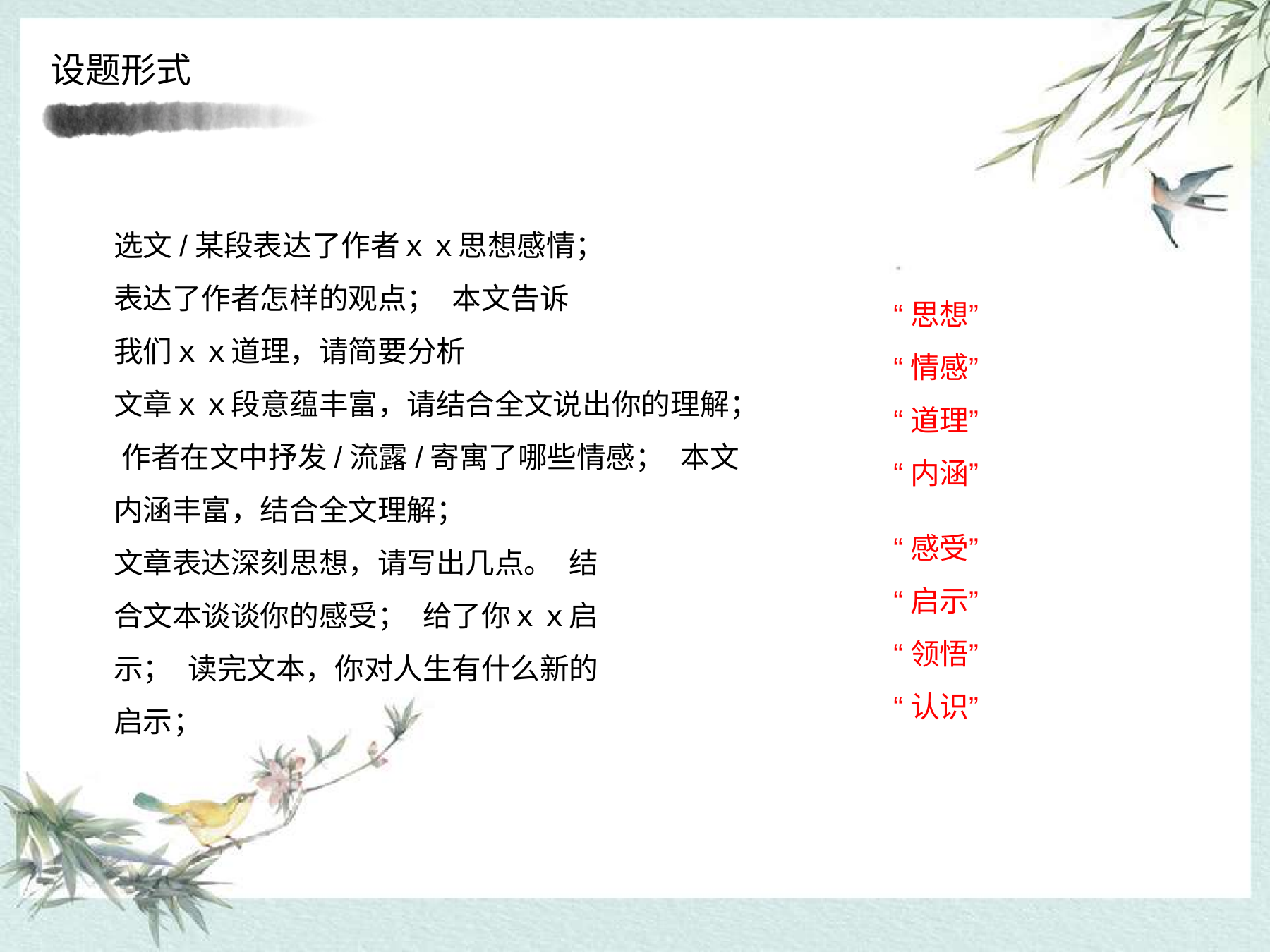

# 设题形式

选文/某段表达了作者ｘｘ思想感情；
表达了作者怎样的观点；  本文告诉我们ｘｘ道理，请简要分析
文章ｘｘ段意蕴丰富，请结合全文说出你的理解；  作者在文中抒发/流露/寄寓了哪些情感；  本文内涵丰富，结合全文理解；
文章表达深刻思想，请写出几点。  结合文本谈谈你的感受；  给了你ｘｘ启示；  读完文本，你对人生有什么新的启示；
“思想”
“情感”
“道理”
“内涵”
“感受”
“启示”
“领悟”
“认识”